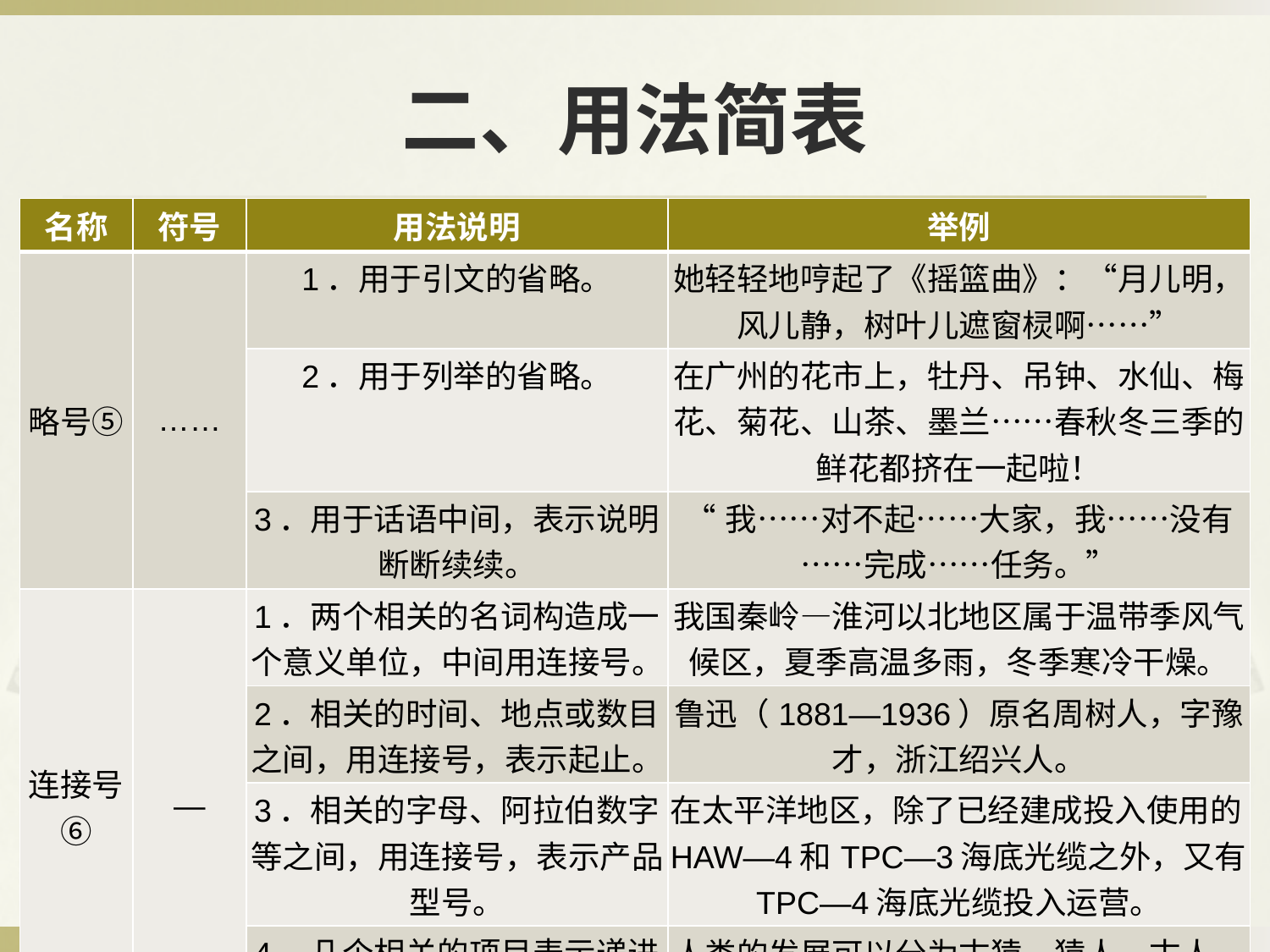

# 二、用法简表
| 名称 | 符号 | 用法说明 | 举例 |
| --- | --- | --- | --- |
| 略号⑤ | …… | 1．用于引文的省略。 | 她轻轻地哼起了《摇篮曲》：“月儿明，风儿静，树叶儿遮窗棂啊……” |
|  |  | 2．用于列举的省略。 | 在广州的花市上，牡丹、吊钟、水仙、梅花、菊花、山茶、墨兰……春秋冬三季的鲜花都挤在一起啦！ |
|  |  | 3．用于话语中间，表示说明断断续续。 | “我……对不起……大家，我……没有……完成……任务。” |
| 连接号⑥ | — | 1．两个相关的名词构造成一个意义单位，中间用连接号。 | 我国秦岭—淮河以北地区属于温带季风气候区，夏季高温多雨，冬季寒冷干燥。 |
|  |  | 2．相关的时间、地点或数目之间，用连接号，表示起止。 | 鲁迅（1881—1936）原名周树人，字豫才，浙江绍兴人。 |
|  |  | 3．相关的字母、阿拉伯数字等之间，用连接号，表示产品型号。 | 在太平洋地区，除了已经建成投入使用的HAW—4和TPC—3海底光缆之外，又有TPC—4海底光缆投入运营。 |
|  |  | 4．几个相关的项目表示递进式发展，中间用连接号。 | 人类的发展可以分为古猿—猿人—古人—新人这四个阶段。 |